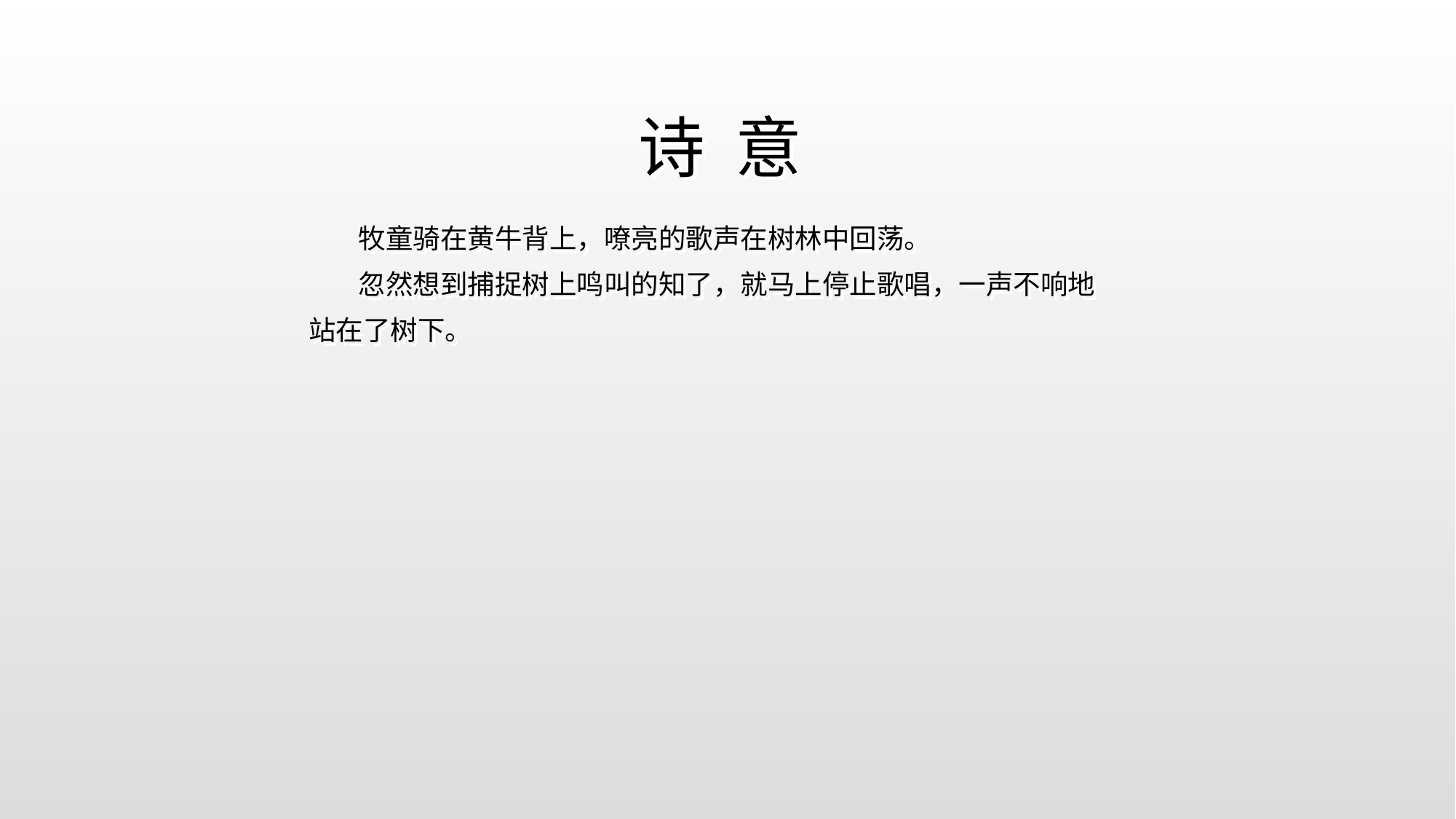

诗  意
       牧童骑在黄牛背上，嘹亮的歌声在树林中回荡。
       忽然想到捕捉树上鸣叫的知了，就马上停止歌唱，一声不响地站在了树下。